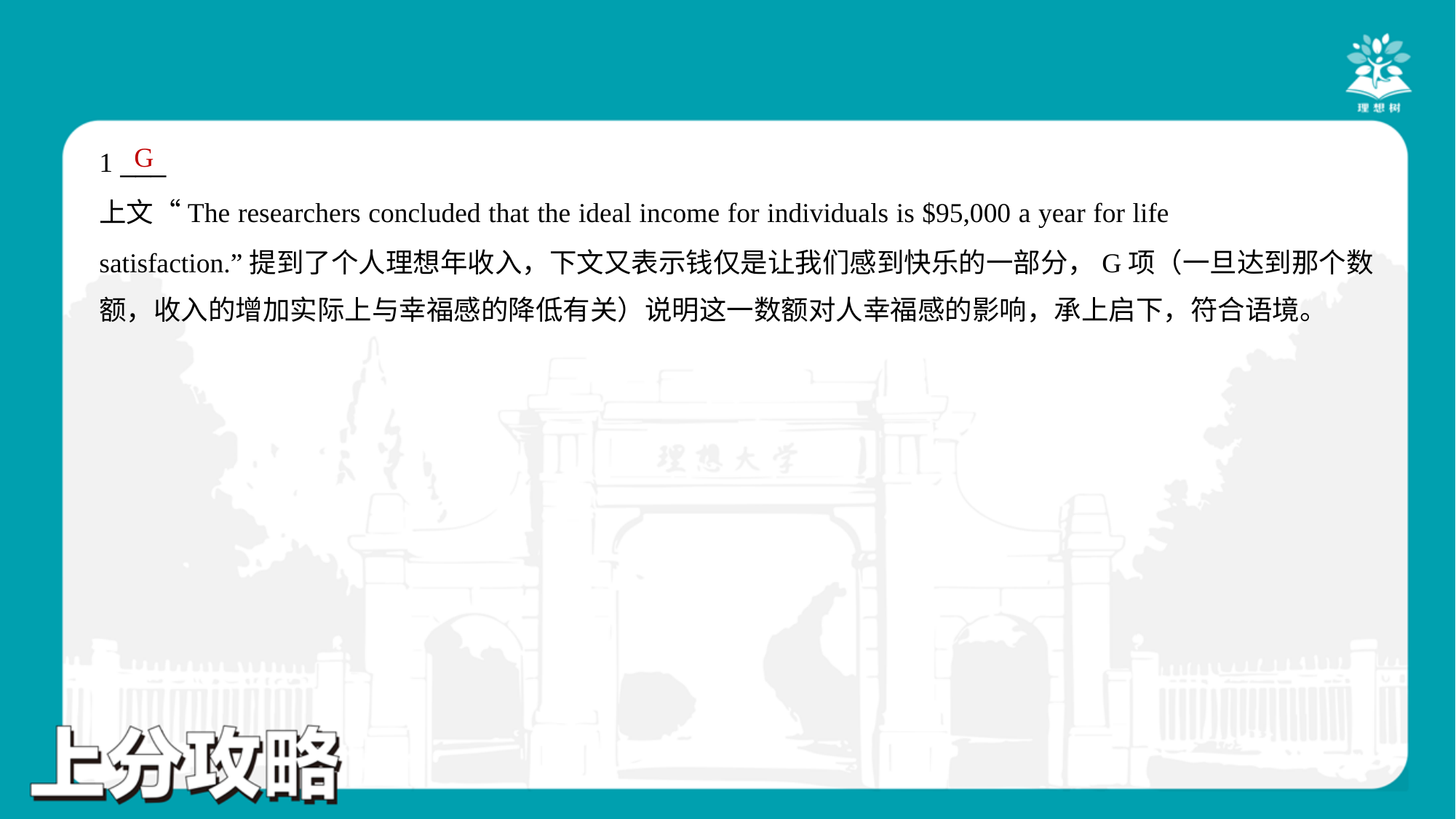

G
1 ___
上文“The researchers concluded that the ideal income for individuals is $95,000 a year for life
satisfaction.”提到了个人理想年收入，下文又表示钱仅是让我们感到快乐的一部分，G项（一旦达到那个数
额，收入的增加实际上与幸福感的降低有关）说明这一数额对人幸福感的影响，承上启下，符合语境。